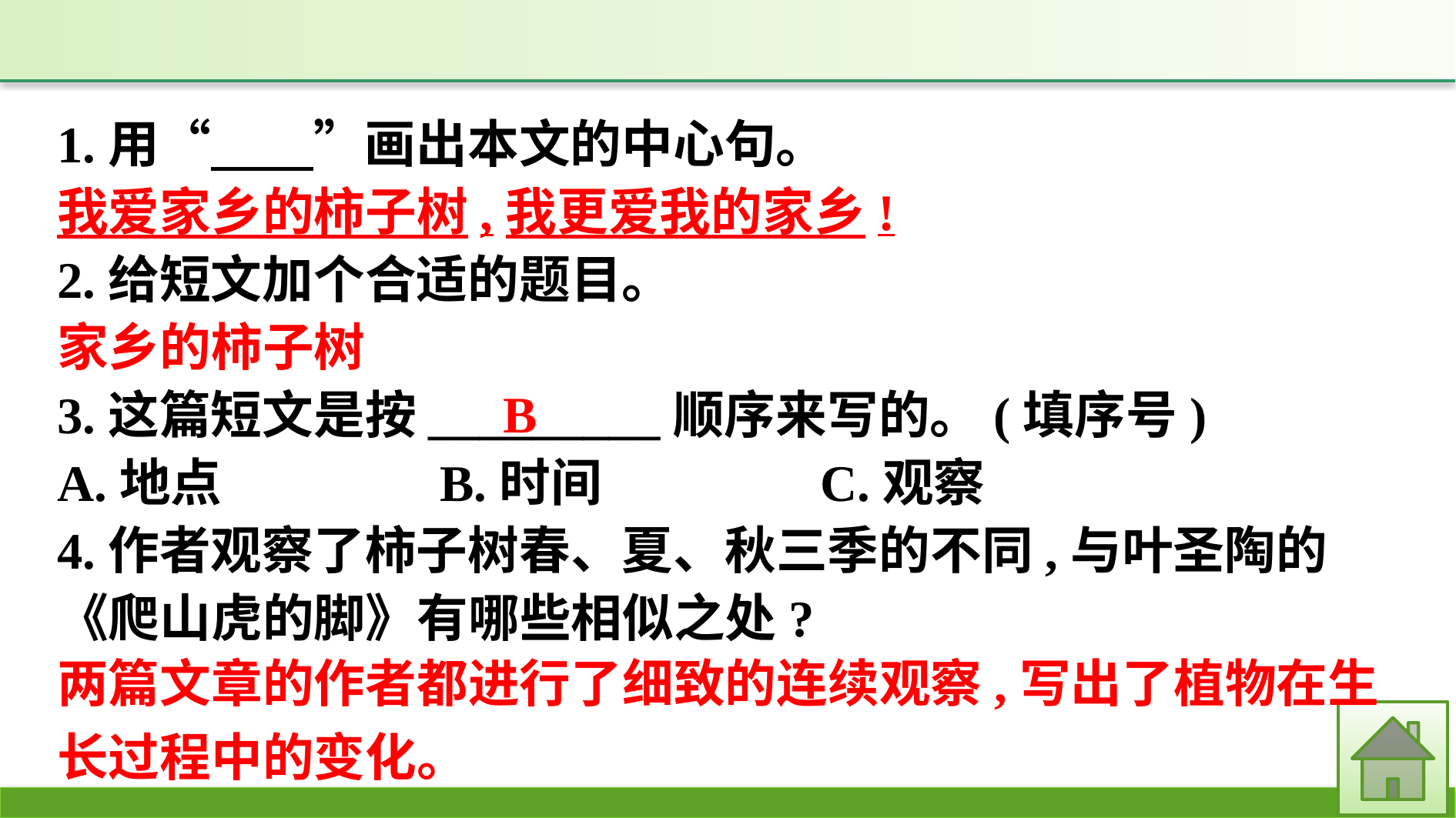

1.用“　　”画出本文的中心句。
我爱家乡的柿子树,我更爱我的家乡!
2.给短文加个合适的题目。
家乡的柿子树
3.这篇短文是按_________顺序来写的。(填序号)
A.地点　　　　B.时间　　　　C.观察
4.作者观察了柿子树春、夏、秋三季的不同,与叶圣陶的《爬山虎的脚》有哪些相似之处?
B
两篇文章的作者都进行了细致的连续观察,写出了植物在生长过程中的变化。